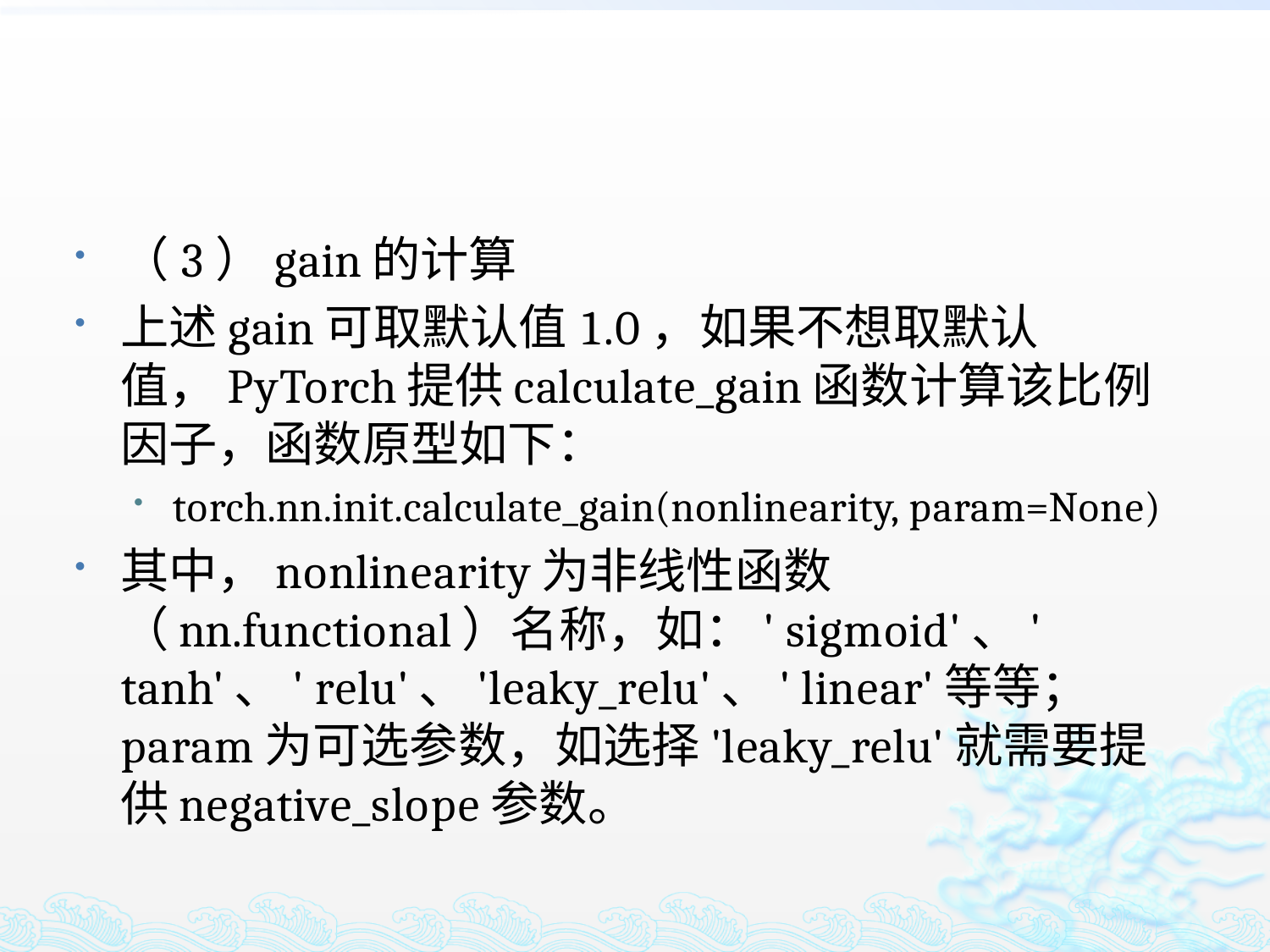

（3）gain的计算
上述gain可取默认值1.0，如果不想取默认值，PyTorch提供calculate_gain函数计算该比例因子，函数原型如下：
torch.nn.init.calculate_gain(nonlinearity, param=None)
其中，nonlinearity为非线性函数（nn.functional）名称，如：' sigmoid'、' tanh'、' relu'、'leaky_relu'、' linear'等等；param为可选参数，如选择'leaky_relu'就需要提供negative_slope参数。